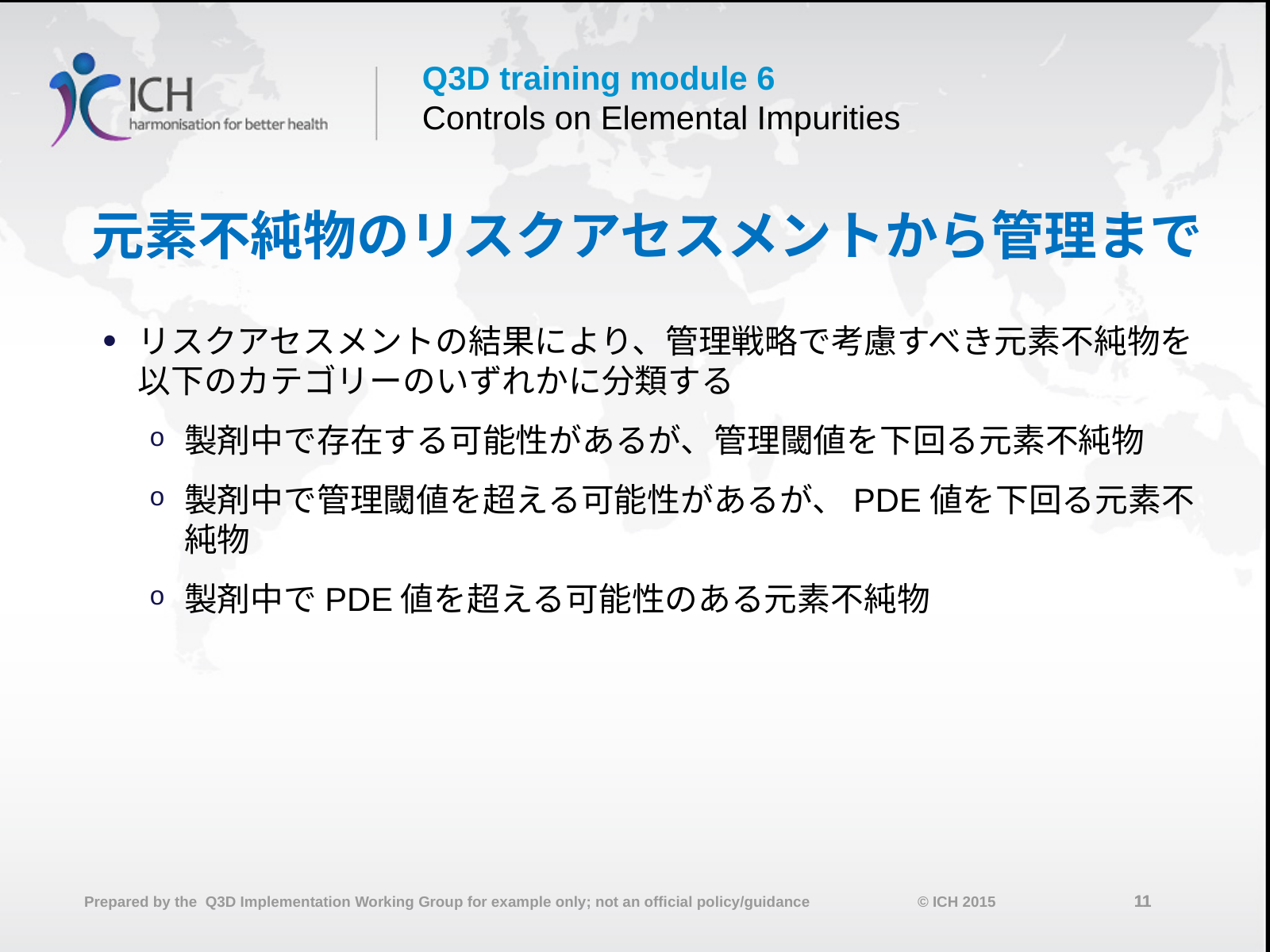

# 元素不純物のリスクアセスメントから管理まで
リスクアセスメントの結果により、管理戦略で考慮すべき元素不純物を以下のカテゴリーのいずれかに分類する
製剤中で存在する可能性があるが、管理閾値を下回る元素不純物
製剤中で管理閾値を超える可能性があるが、PDE値を下回る元素不純物
製剤中でPDE値を超える可能性のある元素不純物